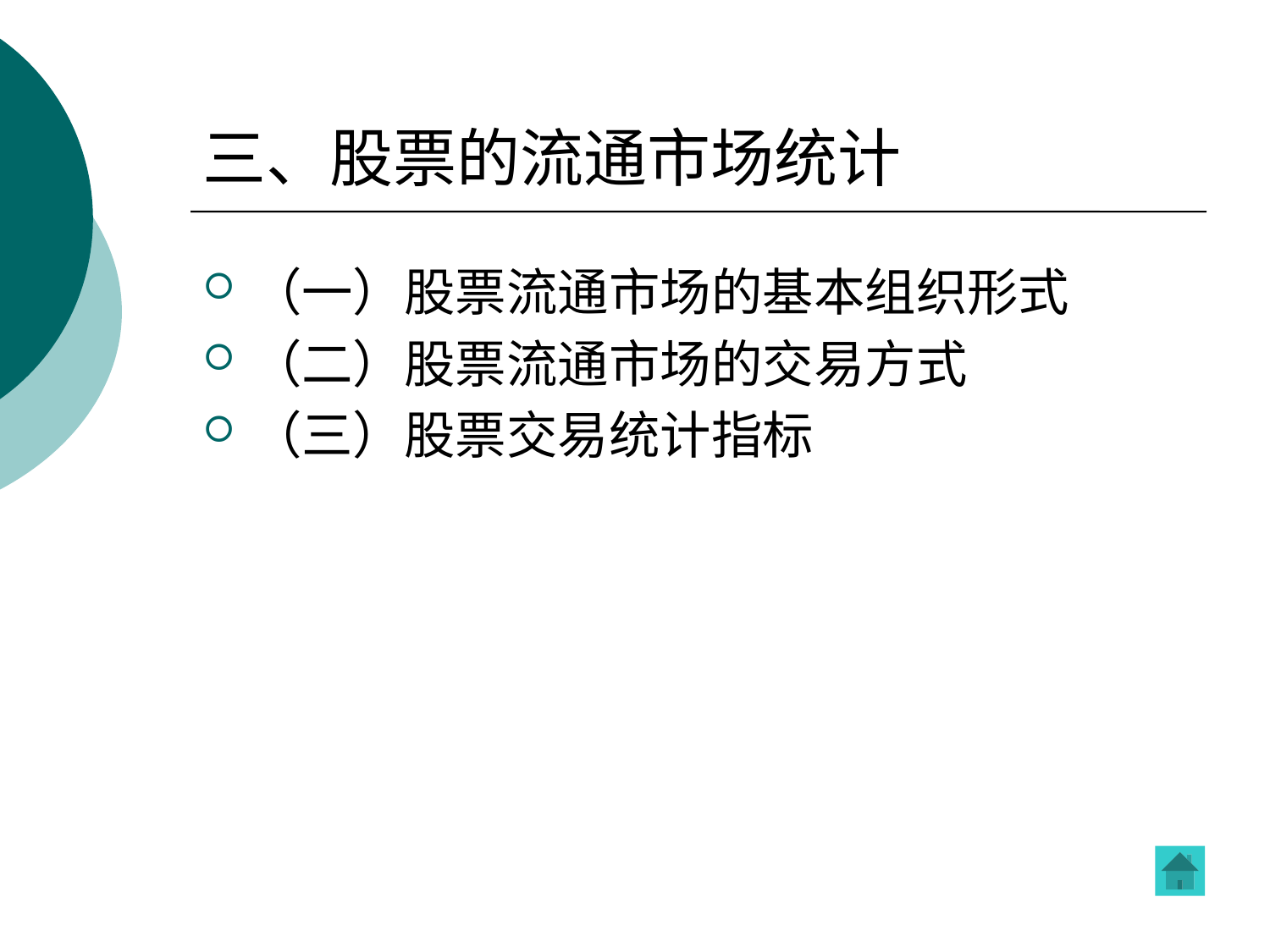

# 三、股票的流通市场统计
（一）股票流通市场的基本组织形式
（二）股票流通市场的交易方式
（三）股票交易统计指标